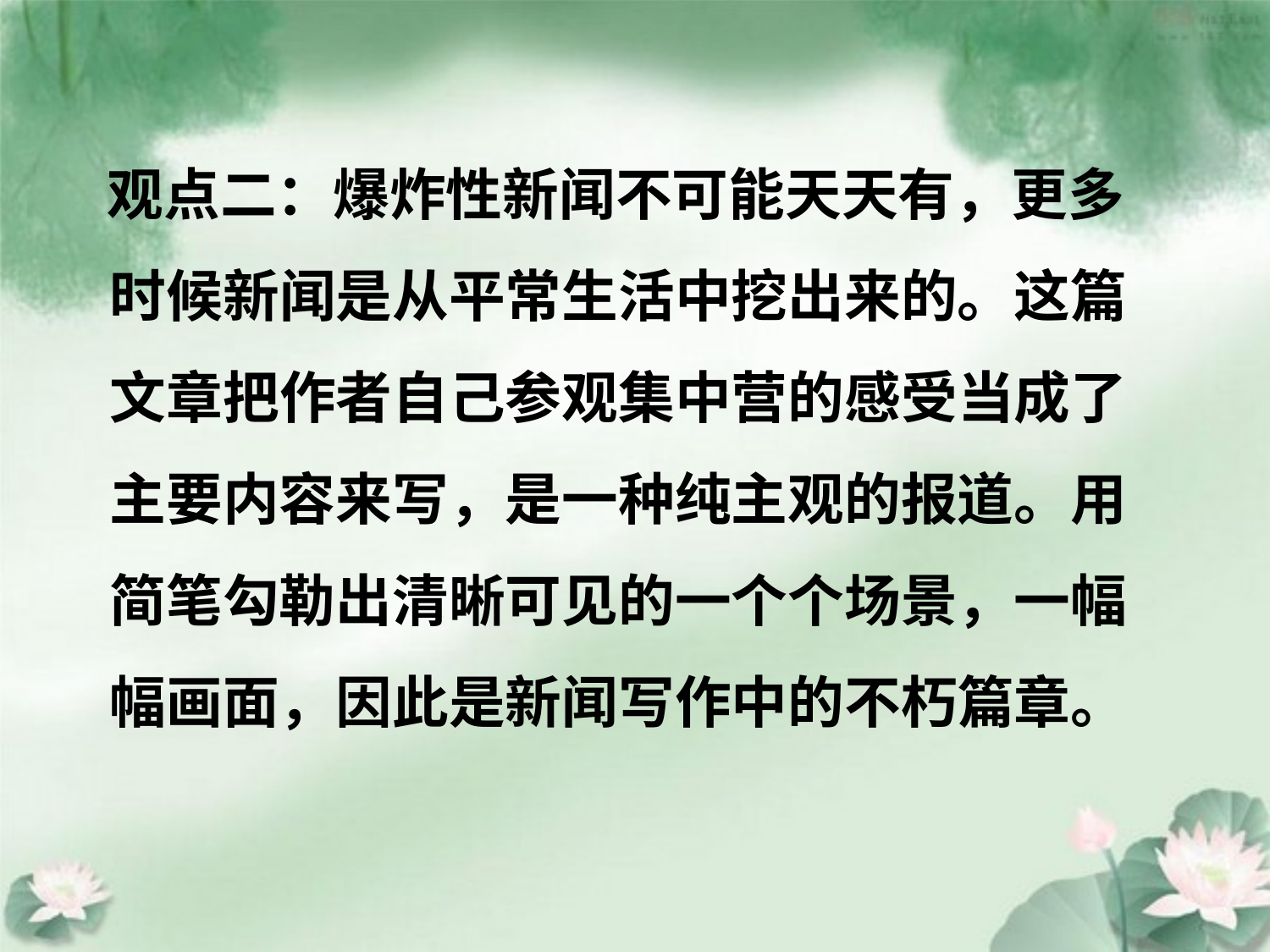

观点二：爆炸性新闻不可能天天有，更多时候新闻是从平常生活中挖出来的。这篇文章把作者自己参观集中营的感受当成了主要内容来写，是一种纯主观的报道。用简笔勾勒出清晰可见的一个个场景，一幅幅画面，因此是新闻写作中的不朽篇章。